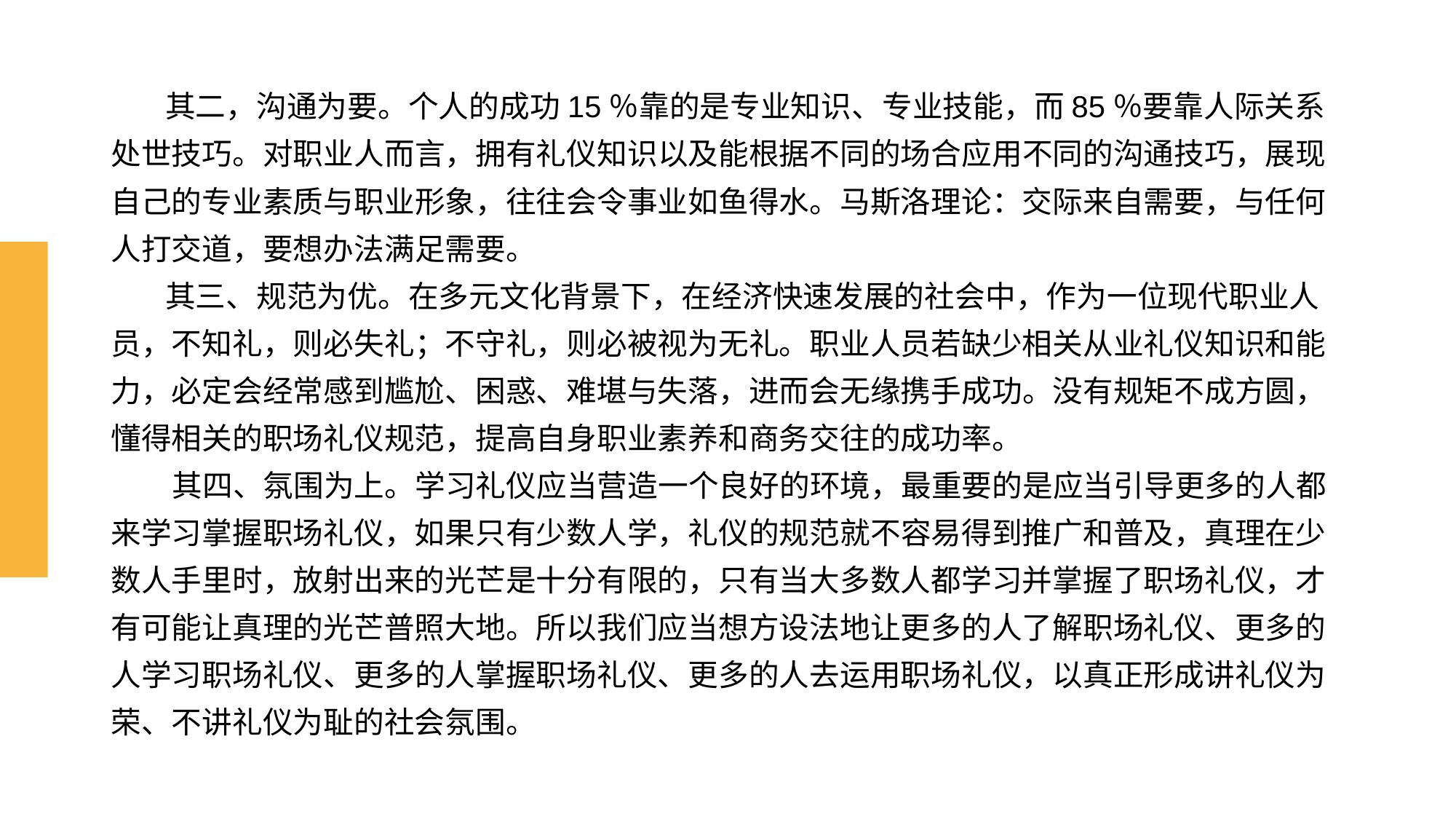

# 其二，沟通为要。个人的成功15％靠的是专业知识、专业技能，而85％要靠人际关系处世技巧。对职业人而言，拥有礼仪知识以及能根据不同的场合应用不同的沟通技巧，展现自己的专业素质与职业形象，往往会令事业如鱼得水。马斯洛理论：交际来自需要，与任何人打交道，要想办法满足需要。
       其三、规范为优。在多元文化背景下，在经济快速发展的社会中，作为一位现代职业人员，不知礼，则必失礼；不守礼，则必被视为无礼。职业人员若缺少相关从业礼仪知识和能力，必定会经常感到尴尬、困惑、难堪与失落，进而会无缘携手成功。没有规矩不成方圆，懂得相关的职场礼仪规范，提高自身职业素养和商务交往的成功率。
        其四、氛围为上。学习礼仪应当营造一个良好的环境，最重要的是应当引导更多的人都来学习掌握职场礼仪，如果只有少数人学，礼仪的规范就不容易得到推广和普及，真理在少数人手里时，放射出来的光芒是十分有限的，只有当大多数人都学习并掌握了职场礼仪，才有可能让真理的光芒普照大地。所以我们应当想方设法地让更多的人了解职场礼仪、更多的人学习职场礼仪、更多的人掌握职场礼仪、更多的人去运用职场礼仪，以真正形成讲礼仪为荣、不讲礼仪为耻的社会氛围。